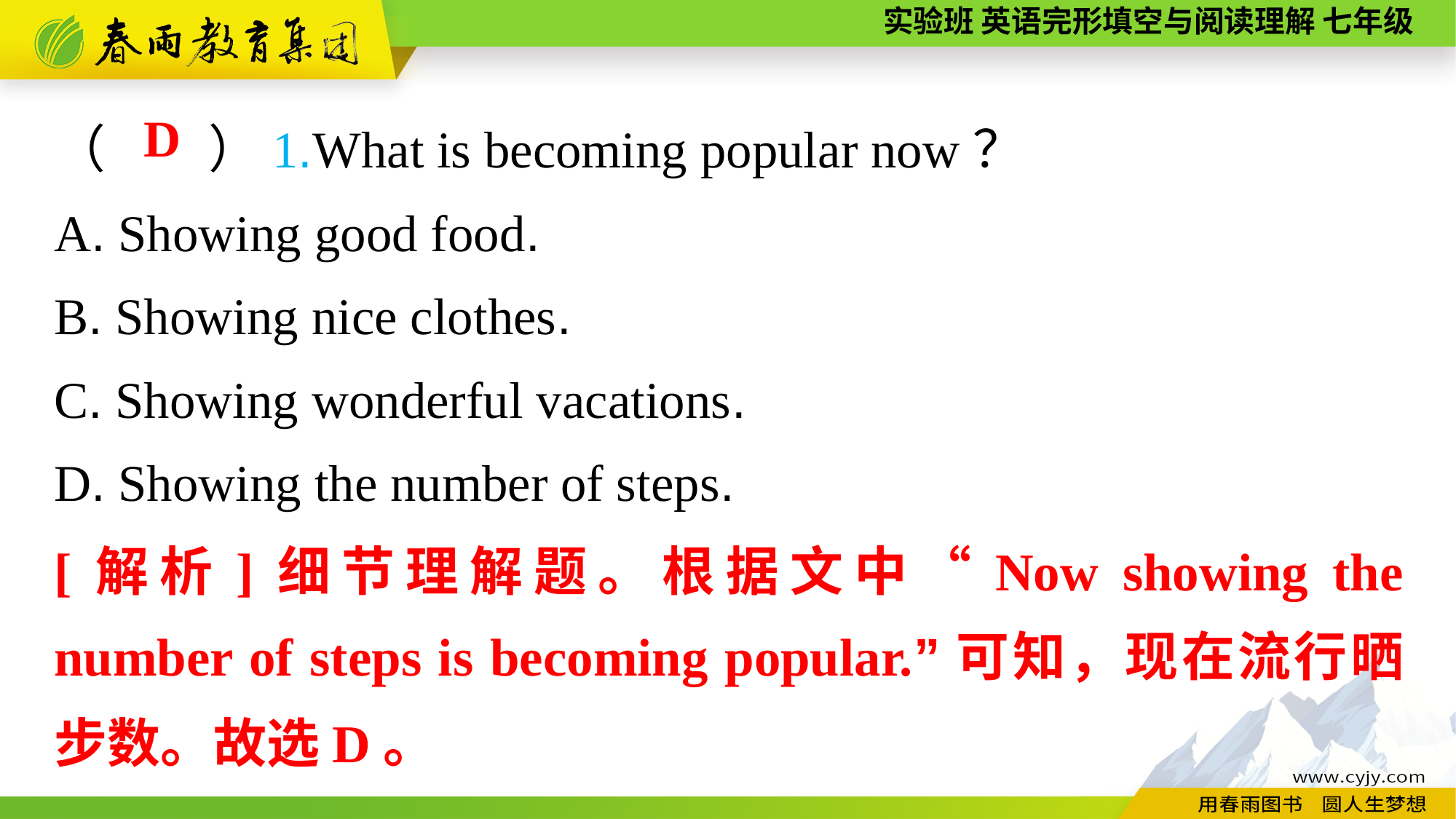

（　　）1.What is becoming popular now？
A. Showing good food.
B. Showing nice clothes.
C. Showing wonderful vacations.
D. Showing the number of steps.
D
[解析]细节理解题。根据文中“Now showing the number of steps is becoming popular.”可知，现在流行晒步数。故选D。